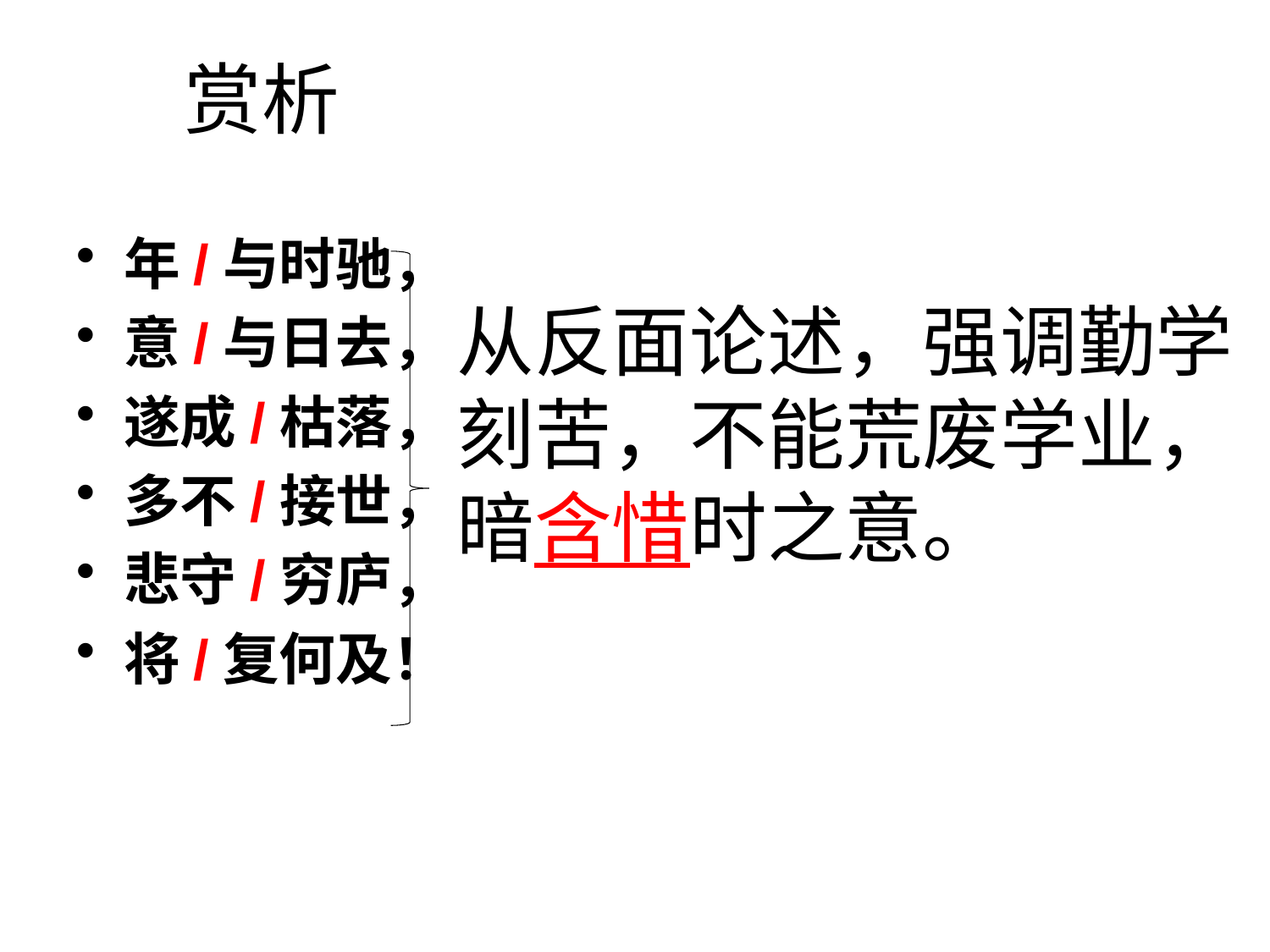

# 赏析
年/与时驰，
意/与日去，
遂成/枯落，
多不/接世，
悲守/穷庐，
将/复何及！

从反面论述，强调勤学
刻苦，不能荒废学业，
暗含惜时之意。